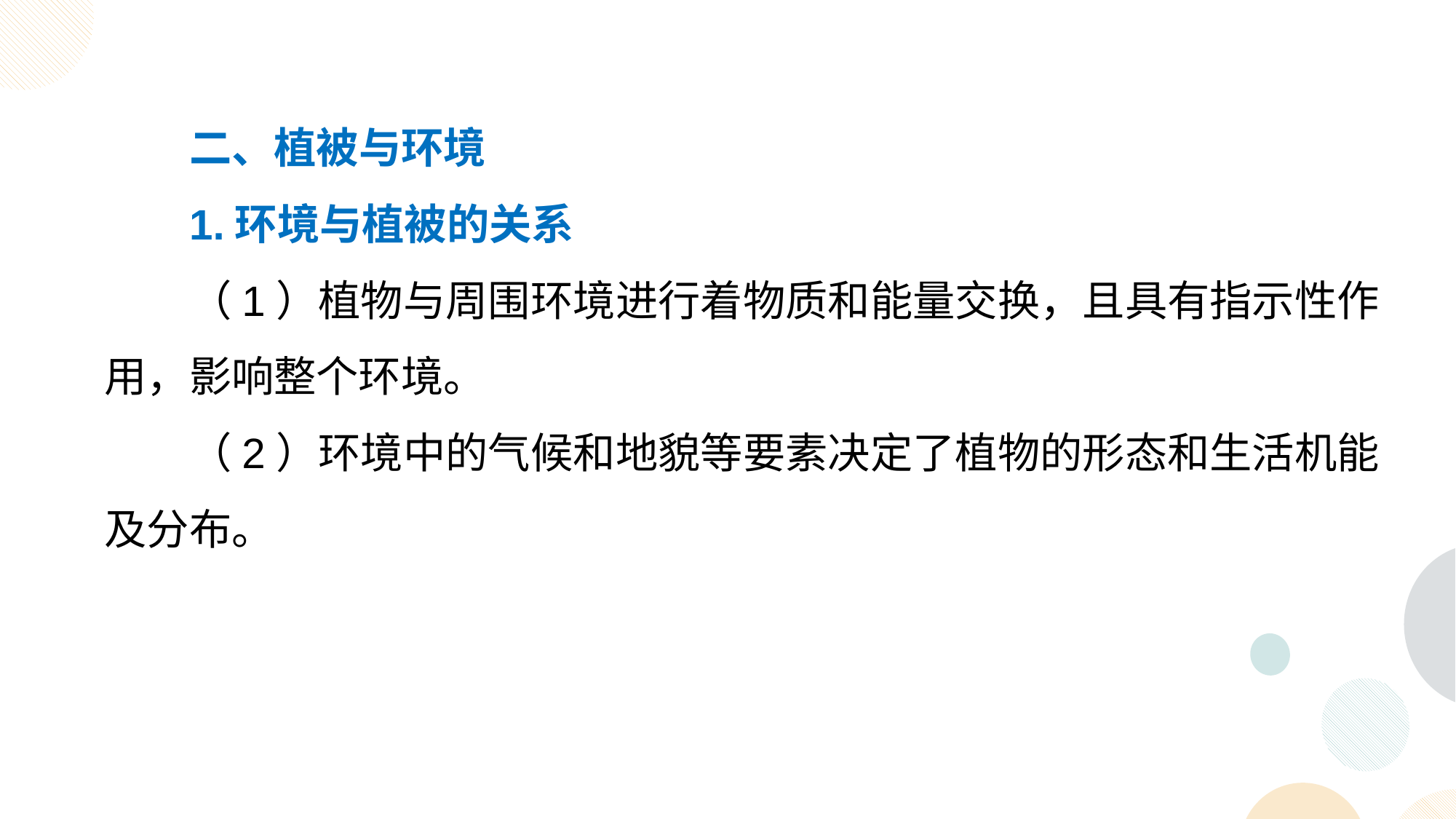

二、植被与环境
1.环境与植被的关系
（1）植物与周围环境进行着物质和能量交换，且具有指示性作用，影响整个环境。
（2）环境中的气候和地貌等要素决定了植物的形态和生活机能及分布。